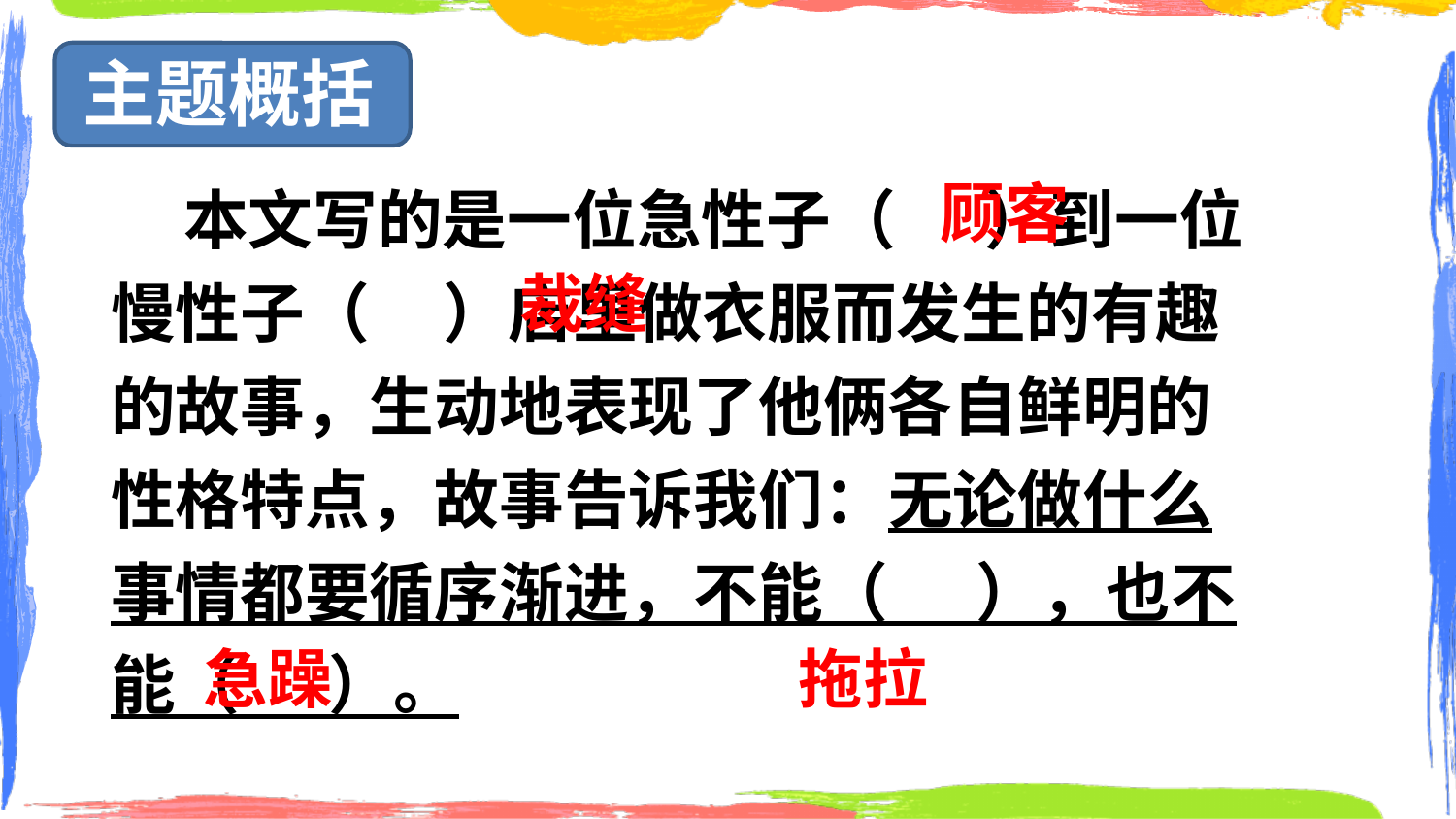

主题概括
本文写的是一位急性子（      ）到一位慢性子（     ）店里做衣服而发生的有趣的故事，生动地表现了他俩各自鲜明的性格特点，故事告诉我们：无论做什么事情都要循序渐进，不能（      ），也不能（      ）。
顾客
裁缝
急躁
拖拉